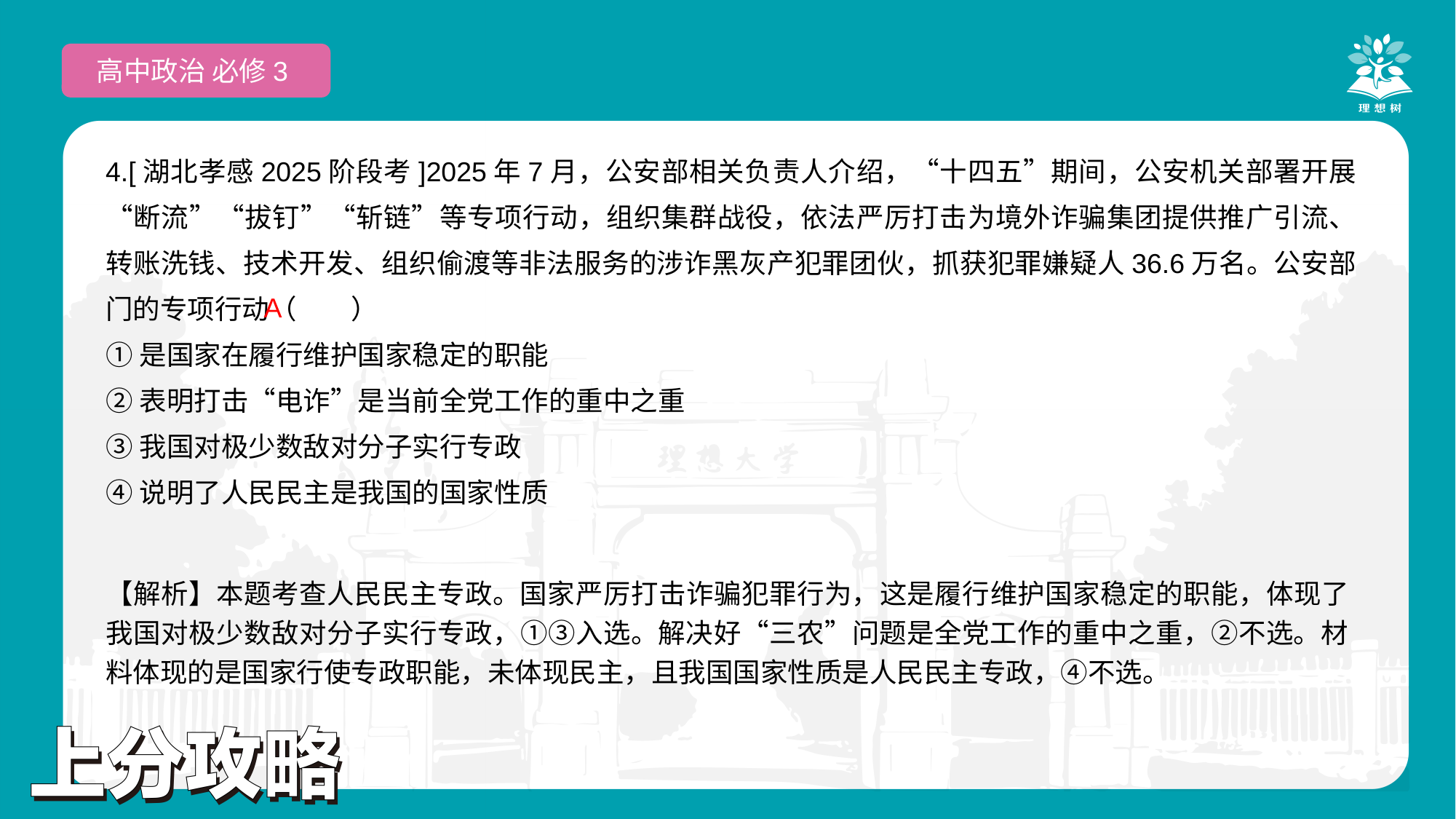

高中政治 必修3
4.[湖北孝感2025阶段考]2025年7月，公安部相关负责人介绍，“十四五”期间，公安机关部署开展“断流”“拔钉”“斩链”等专项行动，组织集群战役，依法严厉打击为境外诈骗集团提供推广引流、转账洗钱、技术开发、组织偷渡等非法服务的涉诈黑灰产犯罪团伙，抓获犯罪嫌疑人36.6万名。公安部门的专项行动（　　）
①是国家在履行维护国家稳定的职能
②表明打击“电诈”是当前全党工作的重中之重
③我国对极少数敌对分子实行专政
④说明了人民民主是我国的国家性质
 A
【解析】本题考查人民民主专政。国家严厉打击诈骗犯罪行为，这是履行维护国家稳定的职能，体现了我国对极少数敌对分子实行专政，①③入选。解决好“三农”问题是全党工作的重中之重，②不选。材料体现的是国家行使专政职能，未体现民主，且我国国家性质是人民民主专政，④不选。